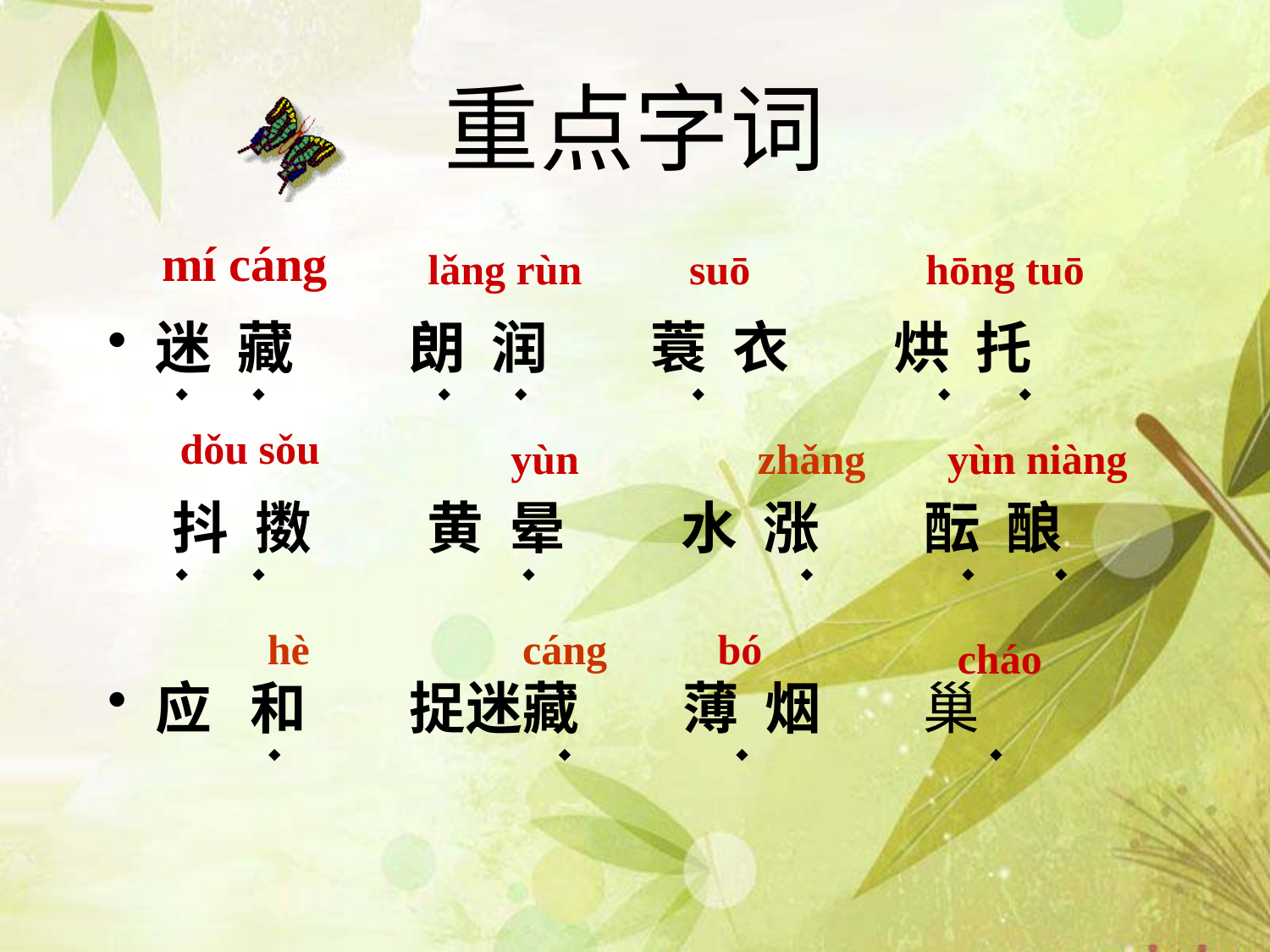

# 重点字词

mí cáng
lǎng rùn
suō
hōng tuō
迷  藏         朗  润        蓑  衣        烘  托
                 ◆                ◆                                           ◆                ◆                                         ◆                                                          ◆                 ◆

    抖  擞         黄  晕         水  涨        酝  酿
                 ◆                ◆                                                                ◆                                                                  ◆                                     ◆                    ◆

应   和        捉迷藏        薄  烟        巢
                                        ◆                                                                     ◆                                         ◆                                                            ◆
dǒu sǒu
yùn
zhǎng

yùn niàng
hè

cáng
bó
cháo